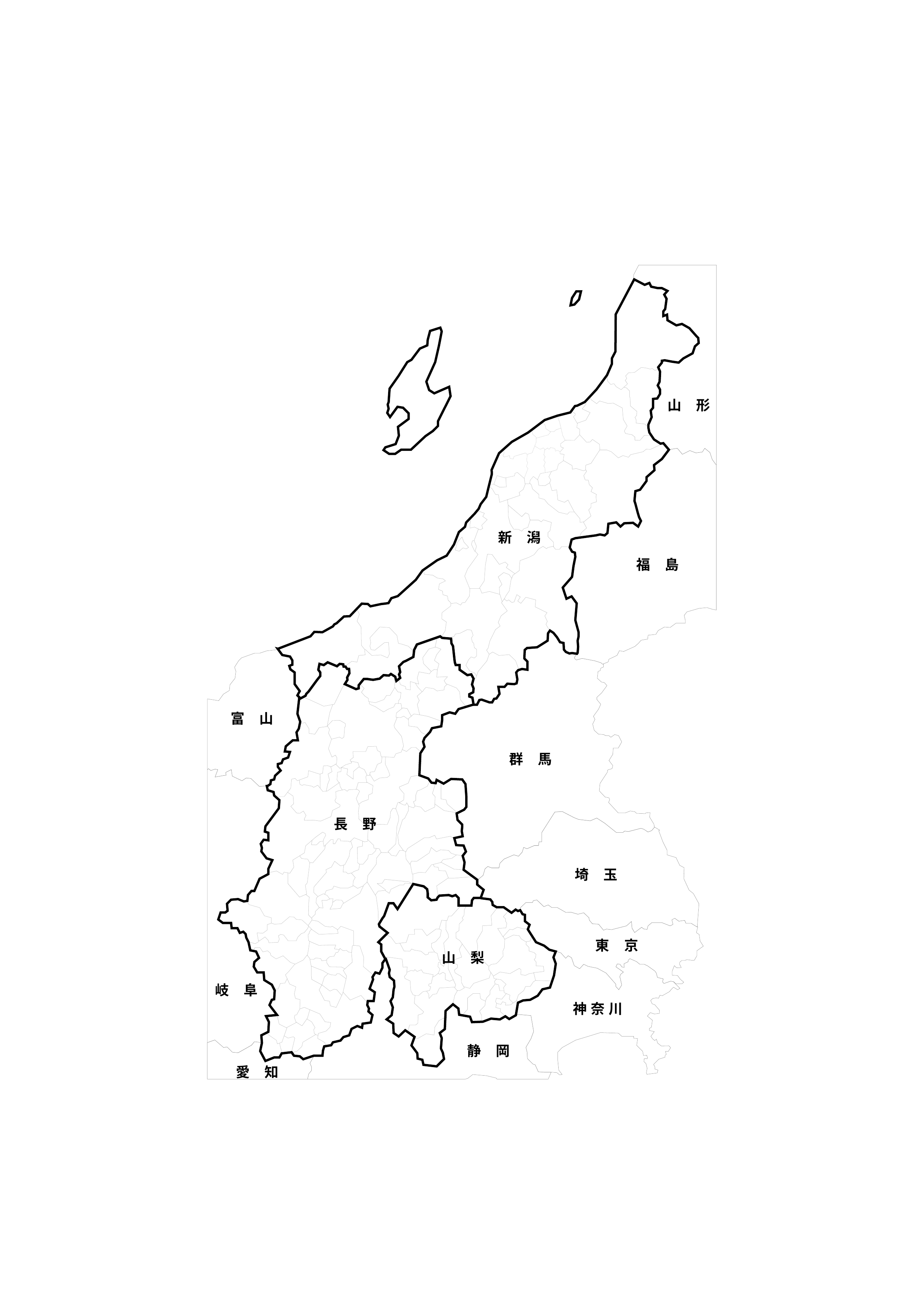

新　潟
山　形
福　島
富　山
群　馬
埼　玉
東　京
岐　阜
神 奈 川
静　岡
愛　知

長　野

山　梨